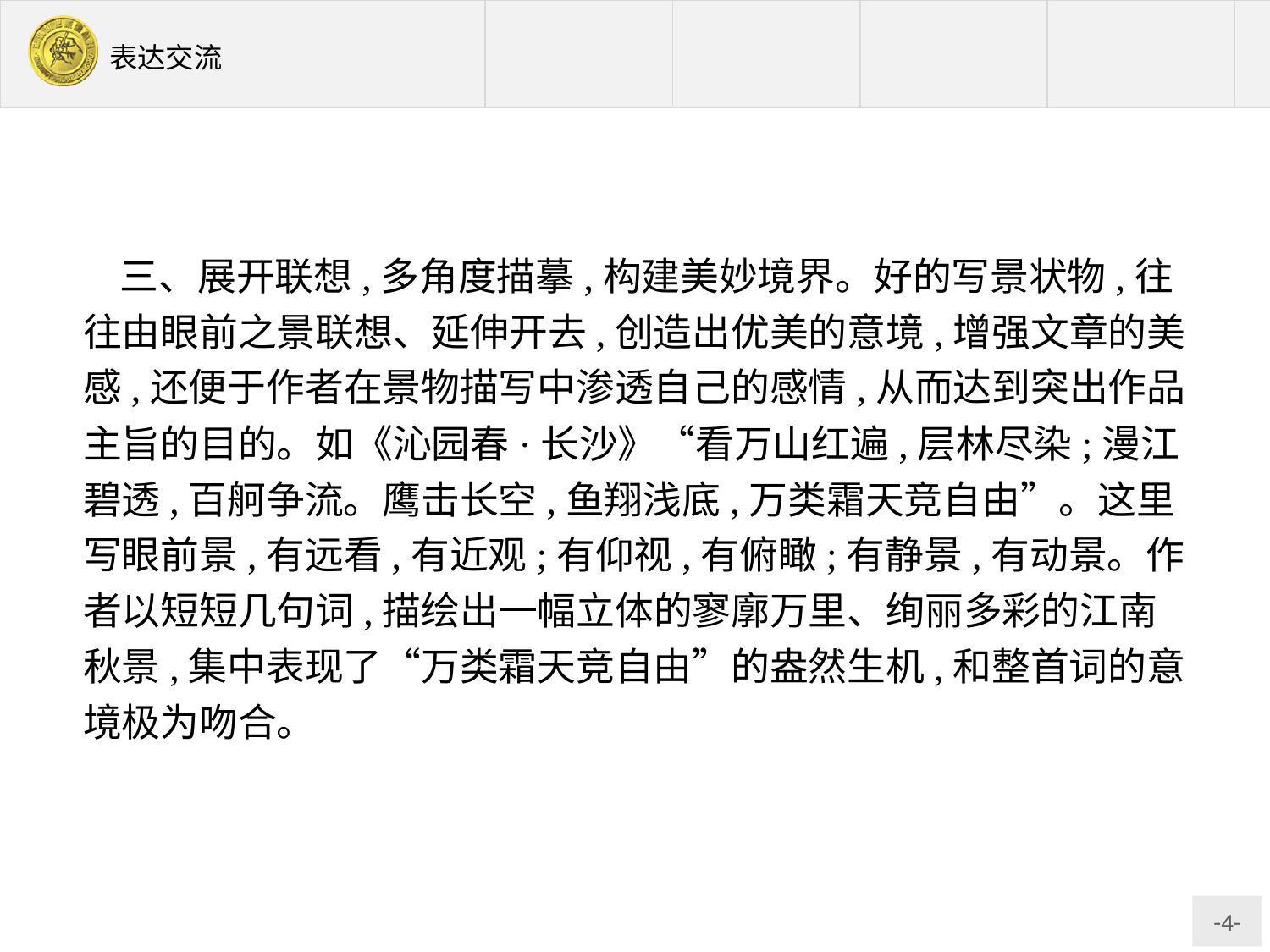

三、展开联想,多角度描摹,构建美妙境界。好的写景状物,往往由眼前之景联想、延伸开去,创造出优美的意境,增强文章的美感,还便于作者在景物描写中渗透自己的感情,从而达到突出作品主旨的目的。如《沁园春·长沙》“看万山红遍,层林尽染;漫江碧透,百舸争流。鹰击长空,鱼翔浅底,万类霜天竞自由”。这里写眼前景,有远看,有近观;有仰视,有俯瞰;有静景,有动景。作者以短短几句词,描绘出一幅立体的寥廓万里、绚丽多彩的江南秋景,集中表现了“万类霜天竞自由”的盎然生机,和整首词的意境极为吻合。